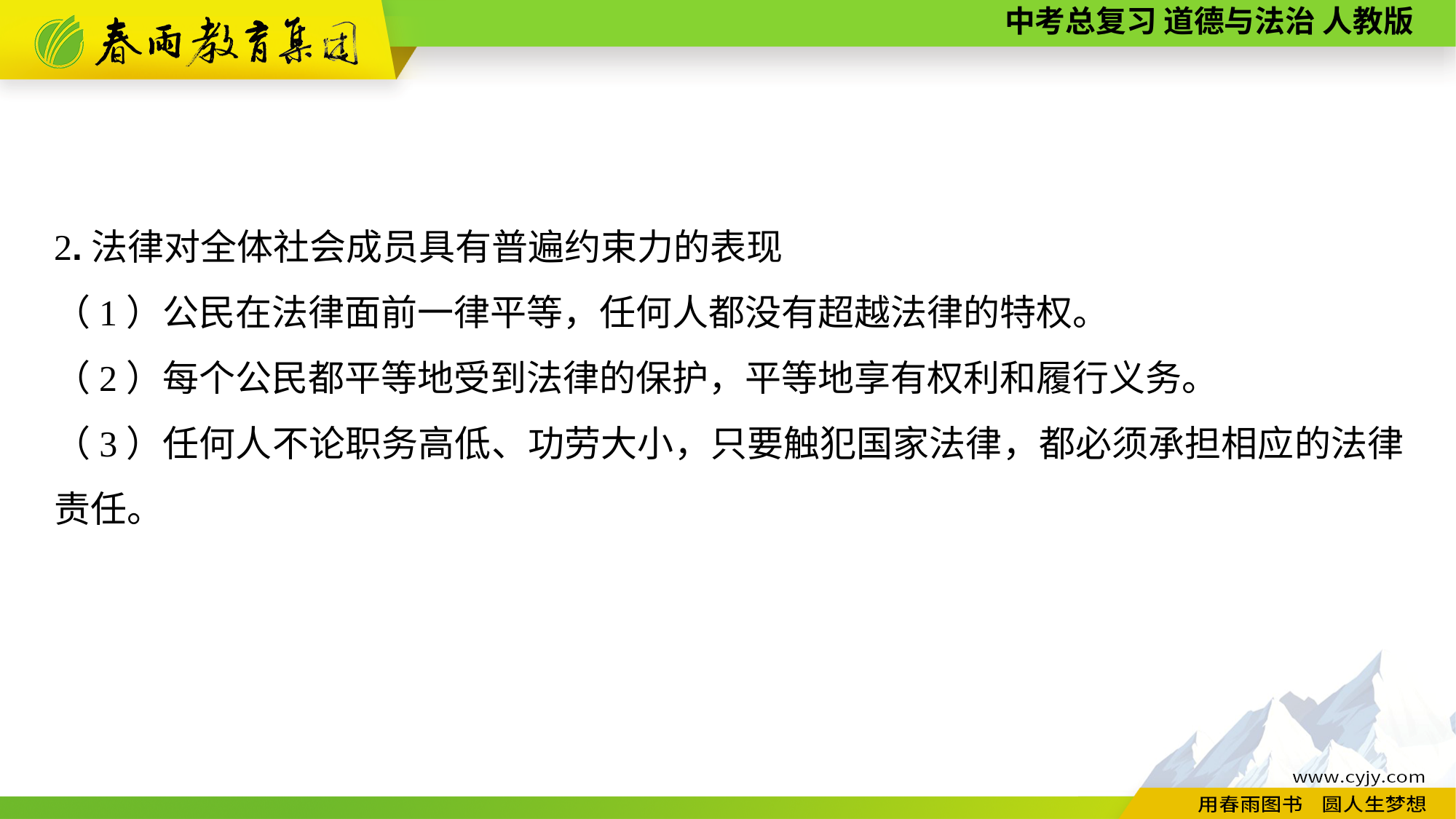

2.法律对全体社会成员具有普遍约束力的表现
（1）公民在法律面前一律平等，任何人都没有超越法律的特权。
（2）每个公民都平等地受到法律的保护，平等地享有权利和履行义务。
（3）任何人不论职务高低、功劳大小，只要触犯国家法律，都必须承担相应的法律责任。